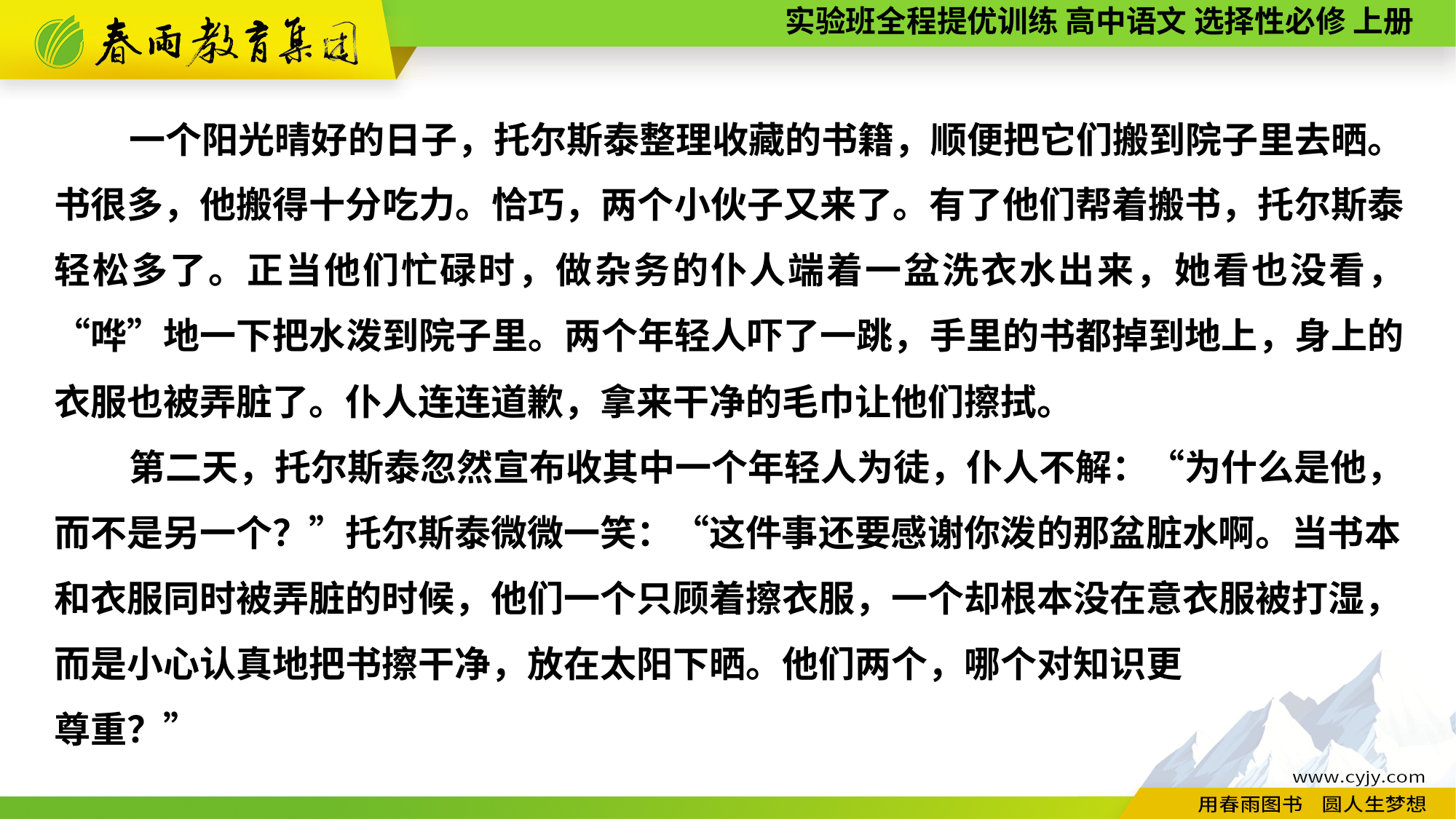

一个阳光晴好的日子，托尔斯泰整理收藏的书籍，顺便把它们搬到院子里去晒。书很多，他搬得十分吃力。恰巧，两个小伙子又来了。有了他们帮着搬书，托尔斯泰轻松多了。正当他们忙碌时，做杂务的仆人端着一盆洗衣水出来，她看也没看，“哗”地一下把水泼到院子里。两个年轻人吓了一跳，手里的书都掉到地上，身上的衣服也被弄脏了。仆人连连道歉，拿来干净的毛巾让他们擦拭。
第二天，托尔斯泰忽然宣布收其中一个年轻人为徒，仆人不解：“为什么是他，而不是另一个？”托尔斯泰微微一笑：“这件事还要感谢你泼的那盆脏水啊。当书本和衣服同时被弄脏的时候，他们一个只顾着擦衣服，一个却根本没在意衣服被打湿，而是小心认真地把书擦干净，放在太阳下晒。他们两个，哪个对知识更
尊重？”